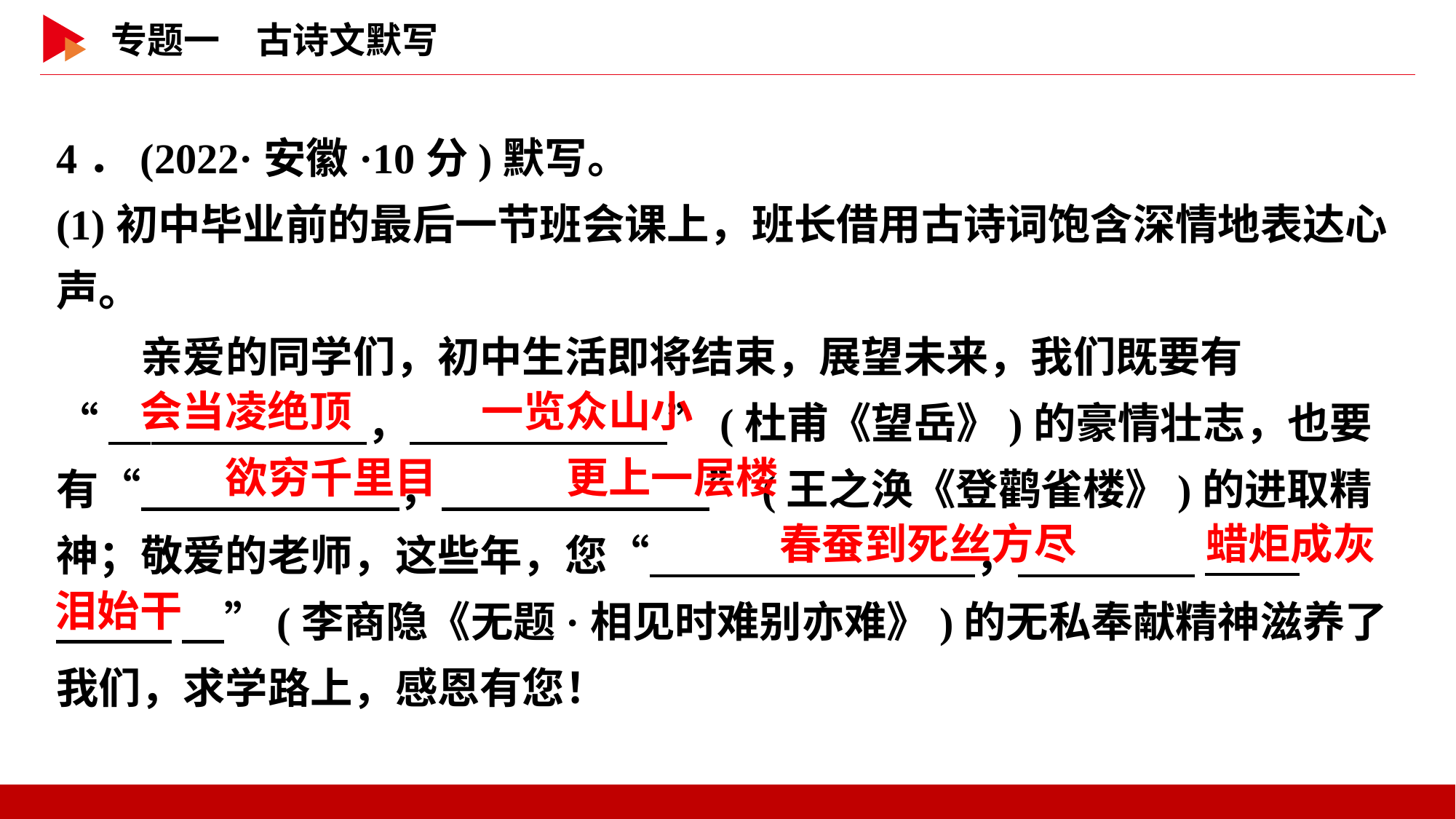

4．(2022·安徽·10分)默写。
(1)初中毕业前的最后一节班会课上，班长借用古诗词饱含深情地表达心声。
　　亲爱的同学们，初中生活即将结束，展望未来，我们既要有
“　                  　，　                  　”(杜甫《望岳》)的豪情壮志，也要有“　                  　，　                   　”(王之涣《登鹳雀楼》)的进取精神；敬爱的老师，这些年，您“　                         　，　              _
            　”(李商隐《无题·相见时难别亦难》)的无私奉献精神滋养了我们，求学路上，感恩有您！
会当凌绝顶
一览众山小
欲穷千里目
更上一层楼
春蚕到死丝方尽
蜡炬成灰
泪始干